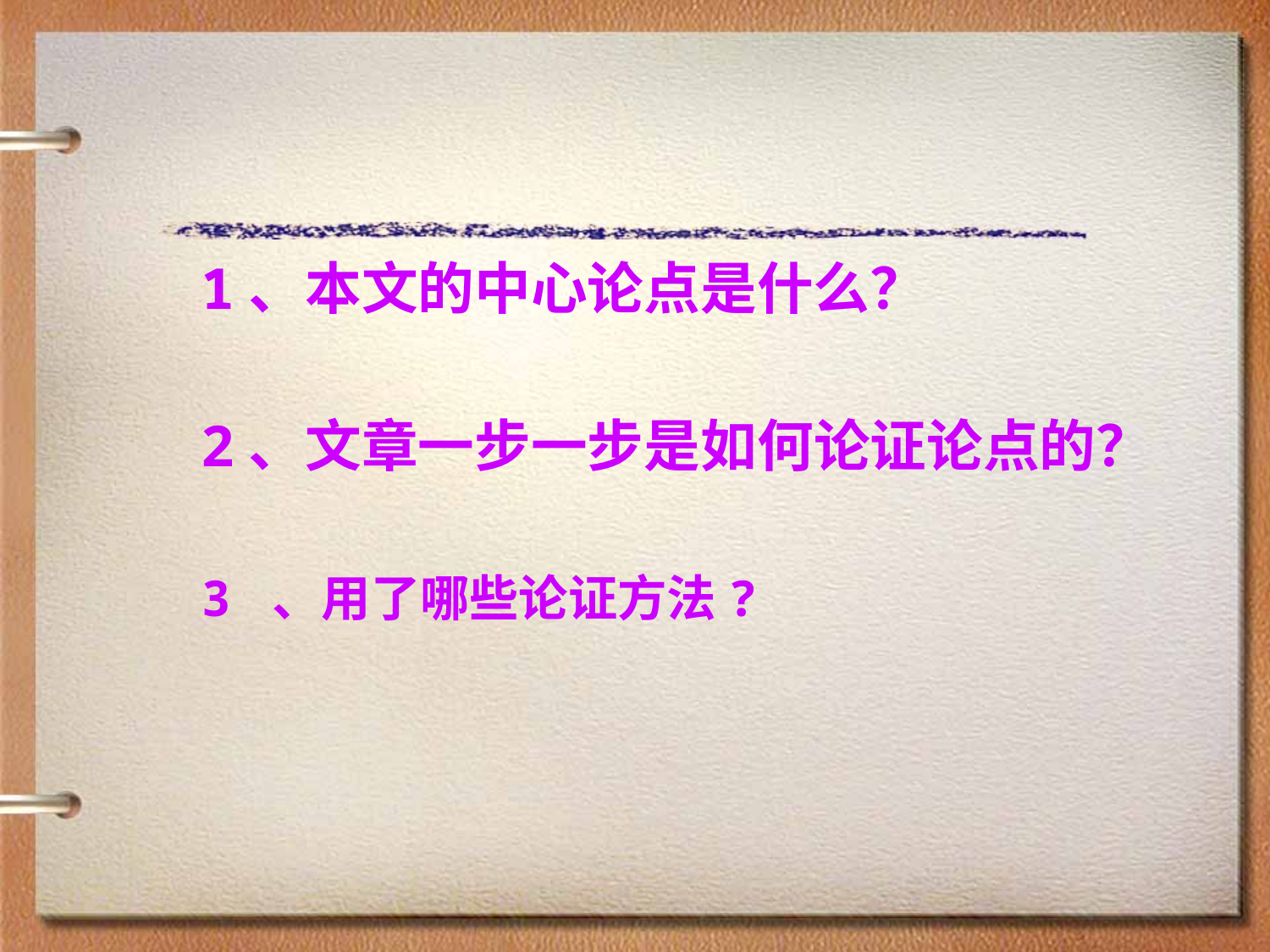

1、本文的中心论点是什么？

2、文章一步一步是如何论证论点的？

3 、用了哪些论证方法?